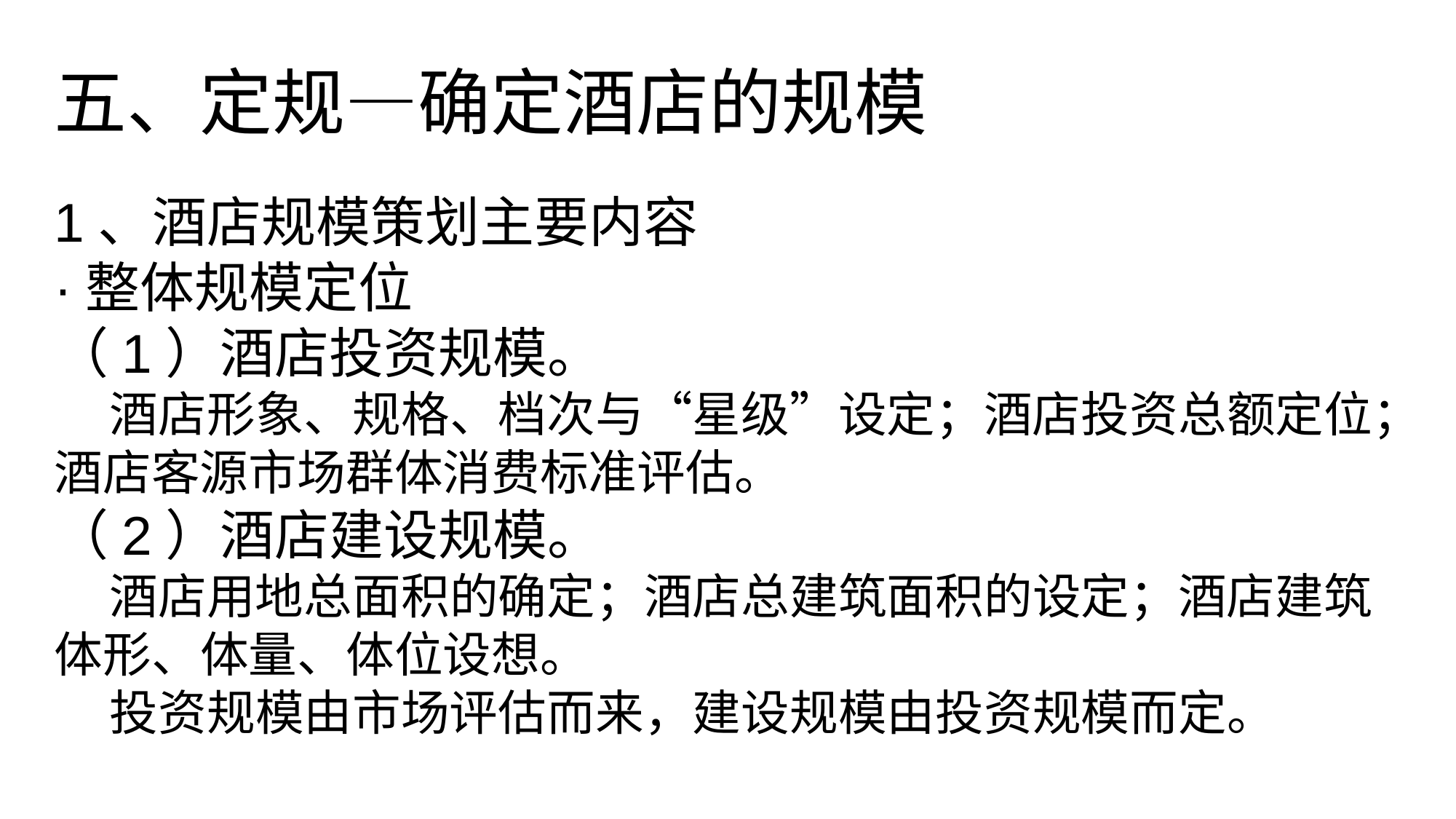

五、定规—确定酒店的规模
1、酒店规模策划主要内容
·整体规模定位
（1）酒店投资规模。
    酒店形象、规格、档次与“星级”设定；酒店投资总额定位；酒店客源市场群体消费标准评估。
（2）酒店建设规模。
    酒店用地总面积的确定；酒店总建筑面积的设定；酒店建筑体形、体量、体位设想。
    投资规模由市场评估而来，建设规模由投资规模而定。